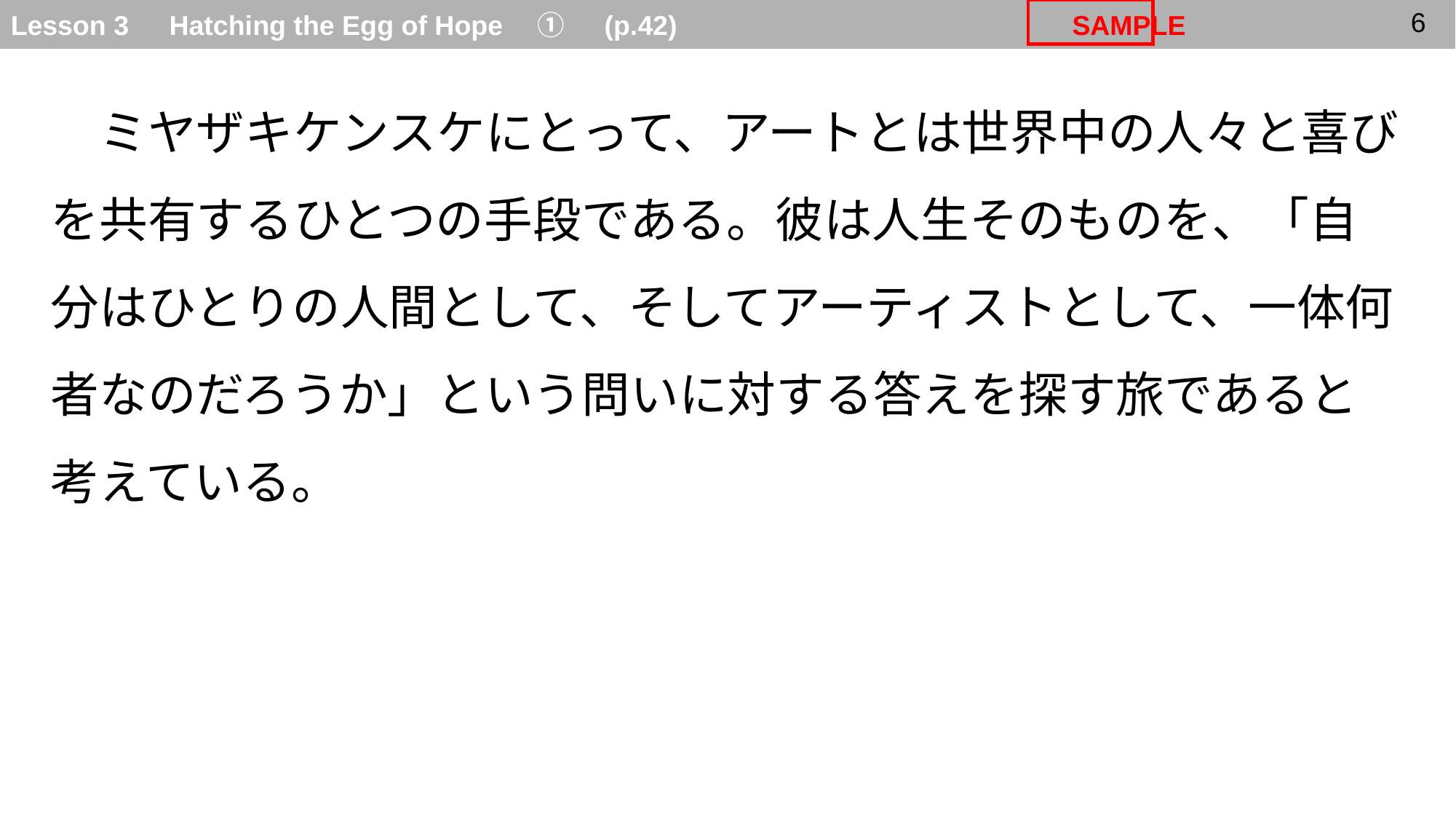

# ミヤザキケンスケにとって、アートとは世界中の人々と喜びを共有するひとつの手段である。彼は人生そのものを、「自分はひとりの人間として、そしてアーティストとして、一体何者なのだろうか」という問いに対する答えを探す旅であると考えている。